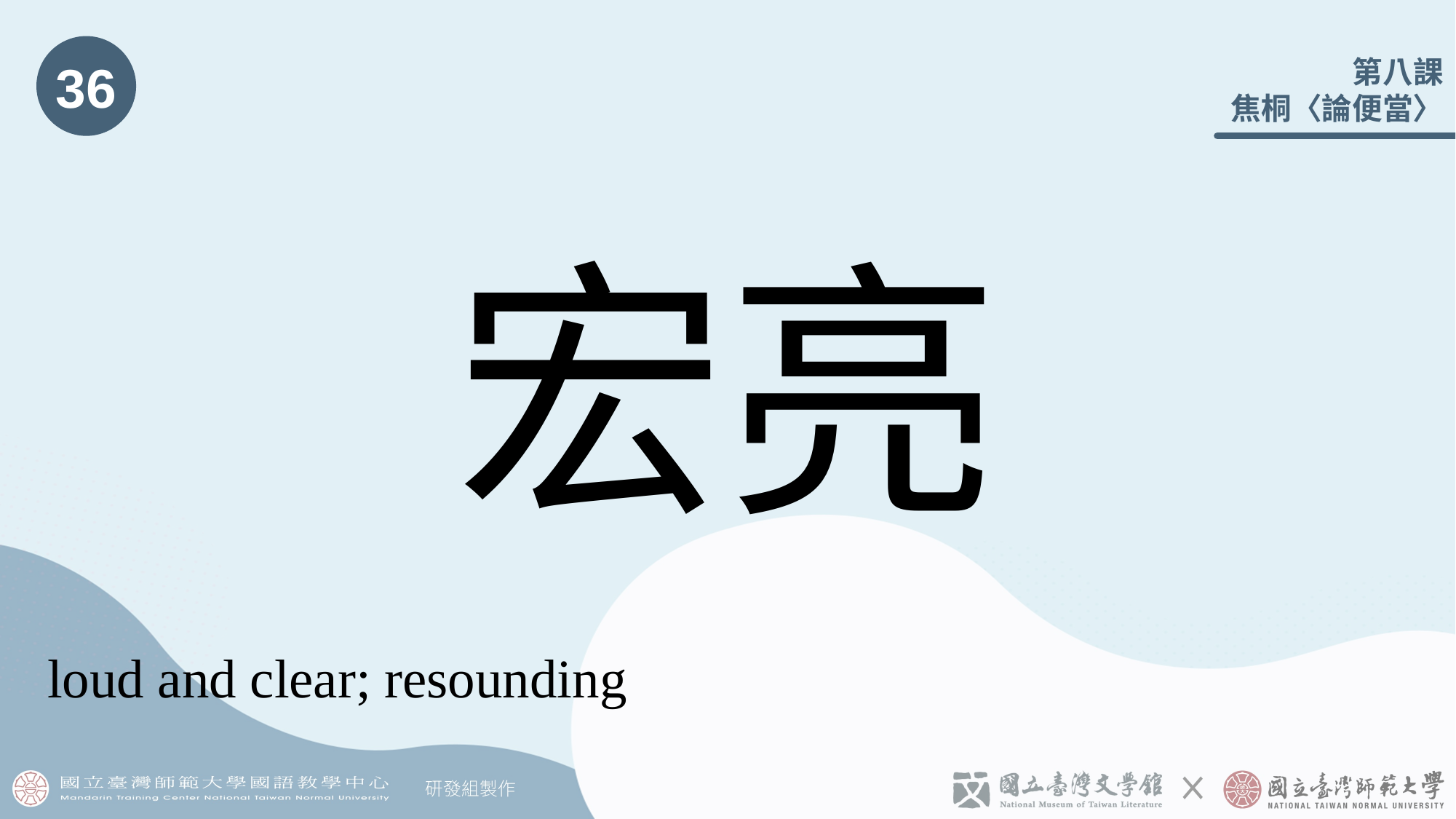

36
# 宏亮
loud and clear; resounding